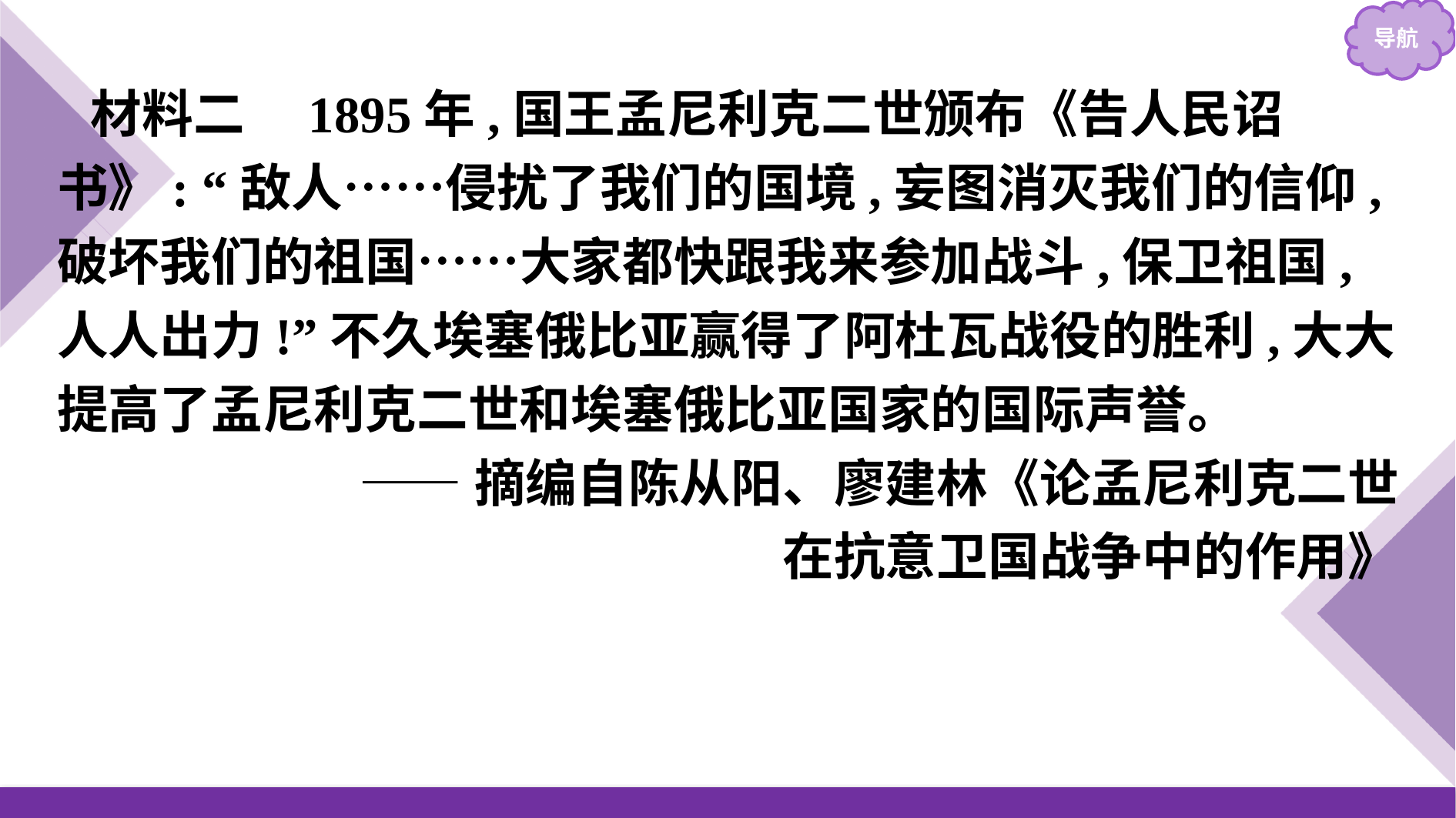

材料二　1895年,国王孟尼利克二世颁布《告人民诏书》: “敌人……侵扰了我们的国境,妄图消灭我们的信仰,破坏我们的祖国……大家都快跟我来参加战斗,保卫祖国,人人出力!”不久埃塞俄比亚赢得了阿杜瓦战役的胜利,大大提高了孟尼利克二世和埃塞俄比亚国家的国际声誉。
——摘编自陈从阳、廖建林《论孟尼利克二世
在抗意卫国战争中的作用》